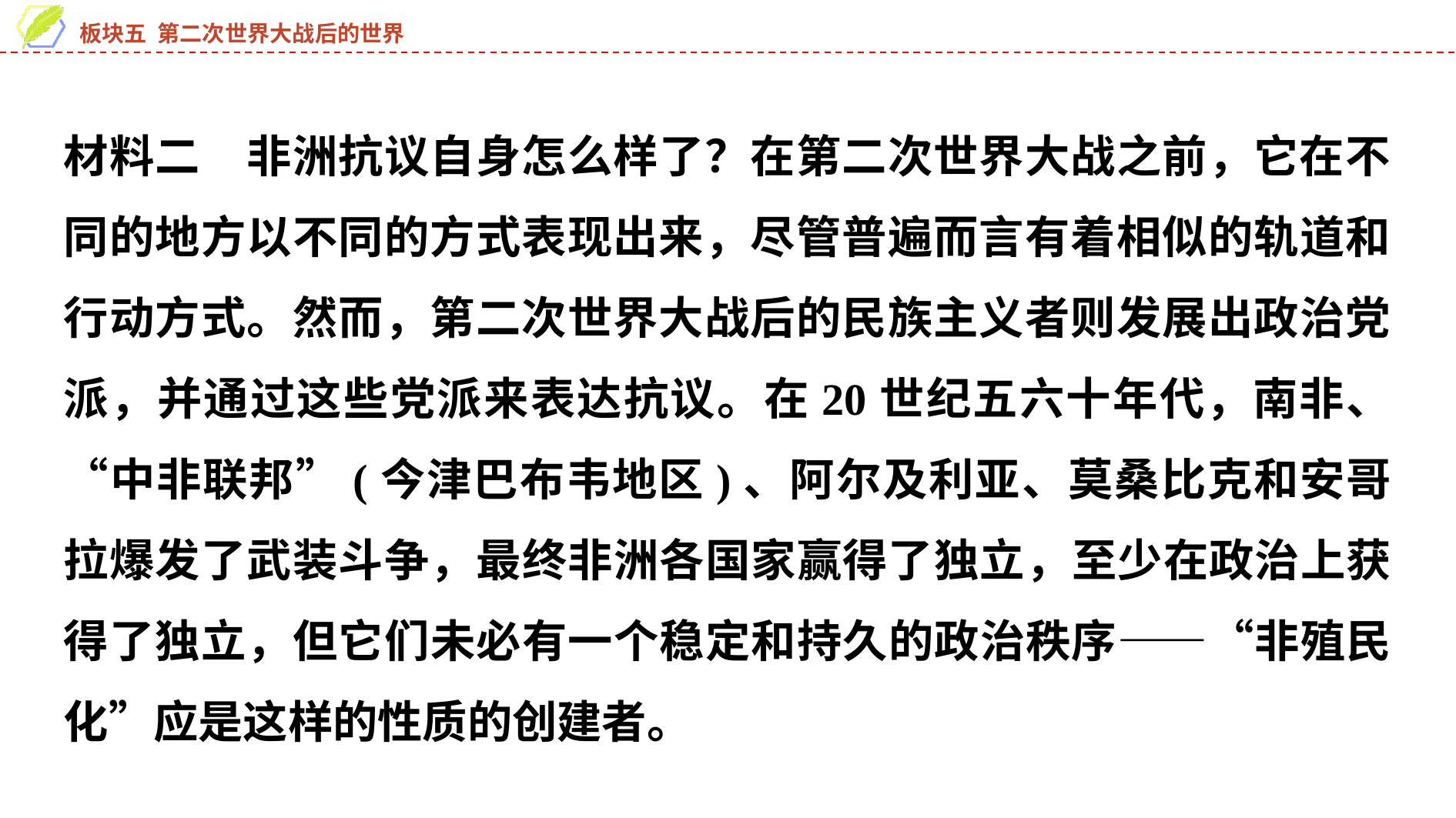

材料二　非洲抗议自身怎么样了？在第二次世界大战之前，它在不同的地方以不同的方式表现出来，尽管普遍而言有着相似的轨道和行动方式。然而，第二次世界大战后的民族主义者则发展出政治党派，并通过这些党派来表达抗议。在20世纪五六十年代，南非、“中非联邦”(今津巴布韦地区)、阿尔及利亚、莫桑比克和安哥拉爆发了武装斗争，最终非洲各国家赢得了独立，至少在政治上获得了独立，但它们未必有一个稳定和持久的政治秩序——“非殖民化”应是这样的性质的创建者。